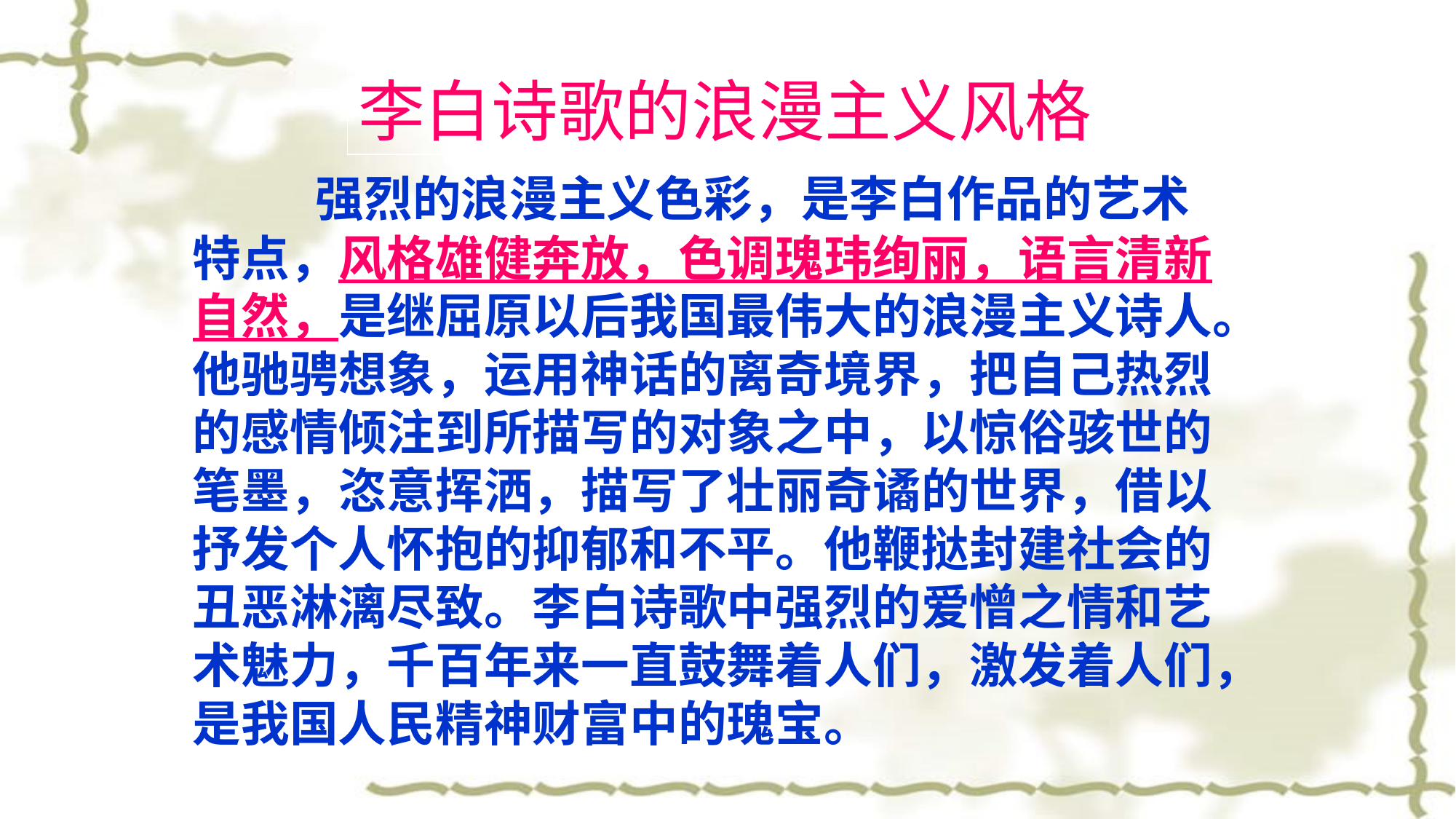

强烈的浪漫主义色彩，是李白作品的艺术特点，风格雄健奔放，色调瑰玮绚丽，语言清新自然，是继屈原以后我国最伟大的浪漫主义诗人。他驰骋想象，运用神话的离奇境界，把自己热烈的感情倾注到所描写的对象之中，以惊俗骇世的笔墨，恣意挥洒，描写了壮丽奇谲的世界，借以抒发个人怀抱的抑郁和不平。他鞭挞封建社会的丑恶淋漓尽致。李白诗歌中强烈的爱憎之情和艺术魅力，千百年来一直鼓舞着人们，激发着人们，是我国人民精神财富中的瑰宝。
李白诗歌的浪漫主义风格